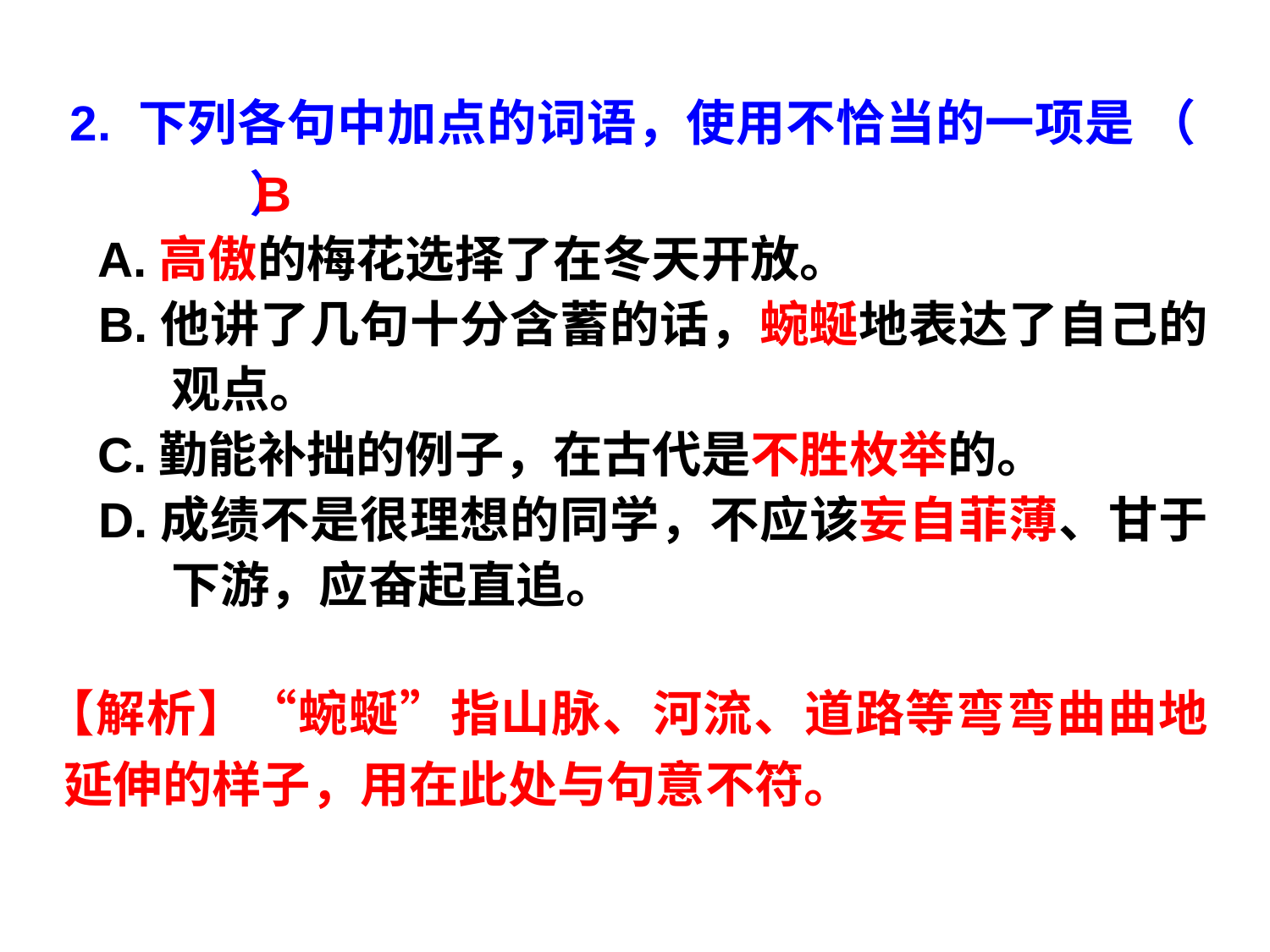

2. 下列各句中加点的词语，使用不恰当的一项是 （  　　）
  A.高傲的梅花选择了在冬天开放。
  B.他讲了几句十分含蓄的话，蜿蜒地表达了自己的观点。
  C.勤能补拙的例子，在古代是不胜枚举的。
  D.成绩不是很理想的同学，不应该妄自菲薄、甘于下游，应奋起直追。
B
【解析】“蜿蜒”指山脉、河流、道路等弯弯曲曲地延伸的样子，用在此处与句意不符。